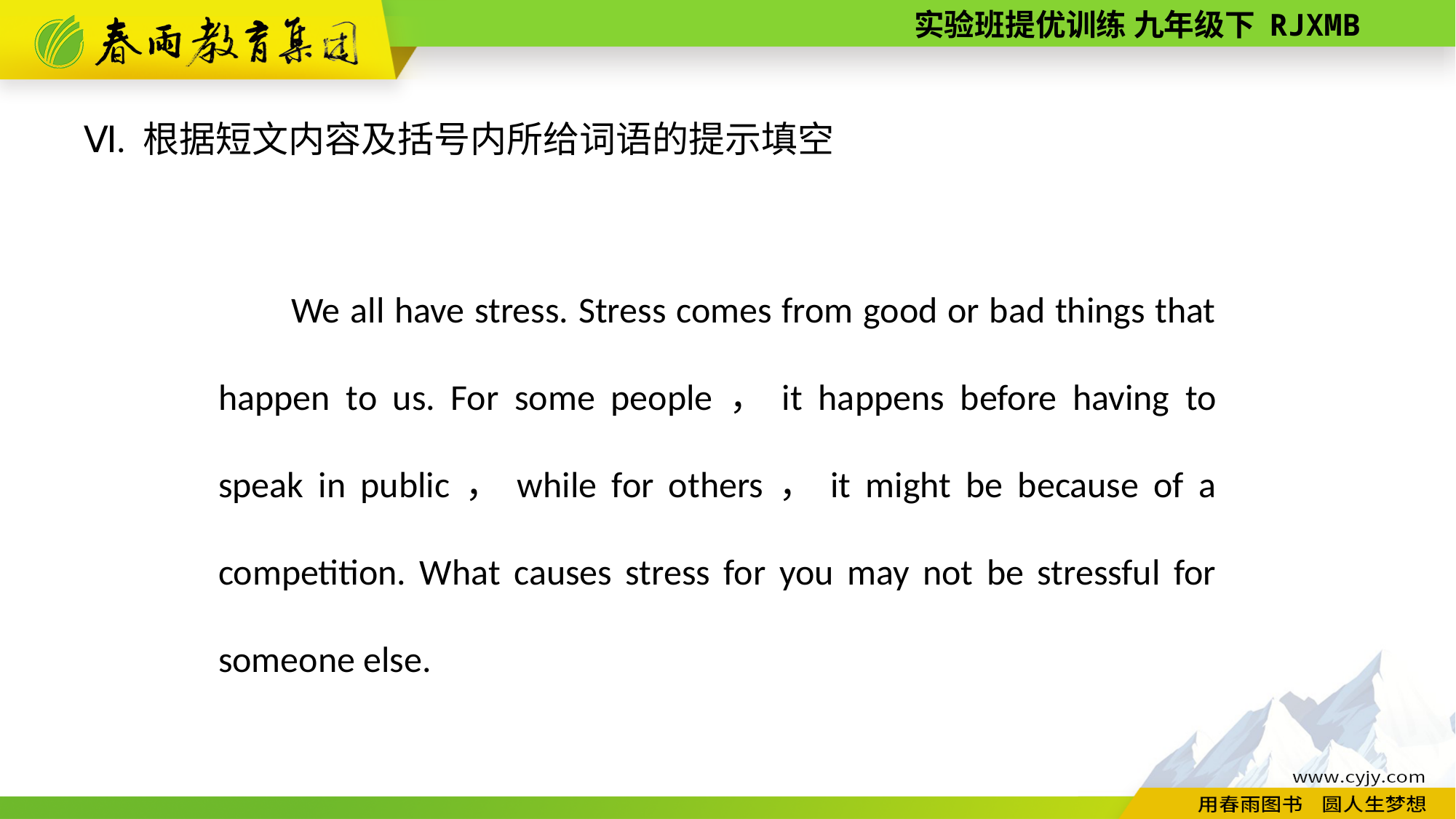

Ⅵ. 根据短文内容及括号内所给词语的提示填空
We all have stress. Stress comes from good or bad things that happen to us. For some people，it happens before having to speak in public，while for others，it might be because of a competition. What causes stress for you may not be stressful for someone else.